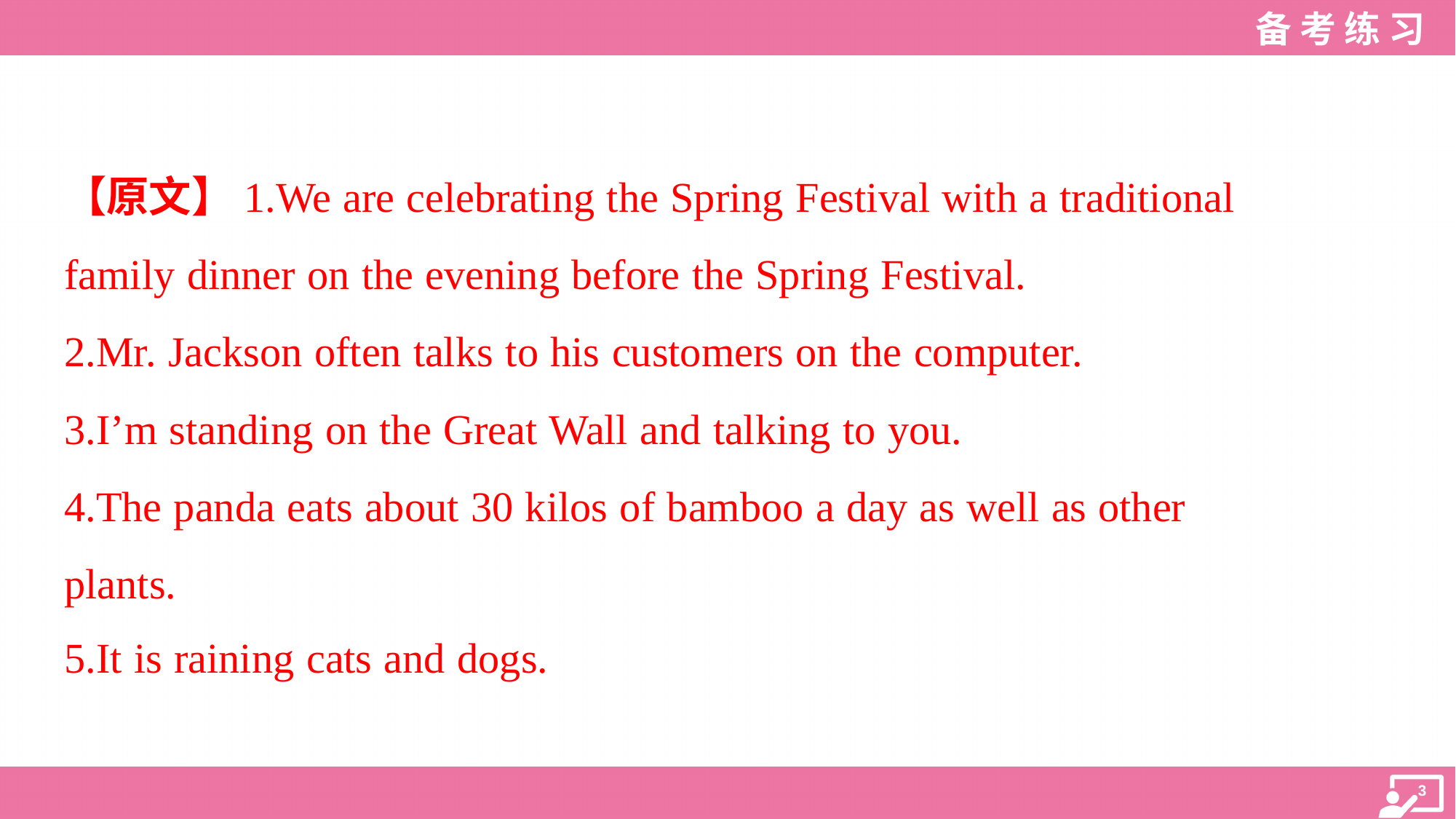

【原文】1.We are celebrating the Spring Festival with a traditional
family dinner on the evening before the Spring Festival.
2.Mr. Jackson often talks to his customers on the computer.
3.I’m standing on the Great Wall and talking to you.
4.The panda eats about 30 kilos of bamboo a day as well as other
plants.
5.It is raining cats and dogs.